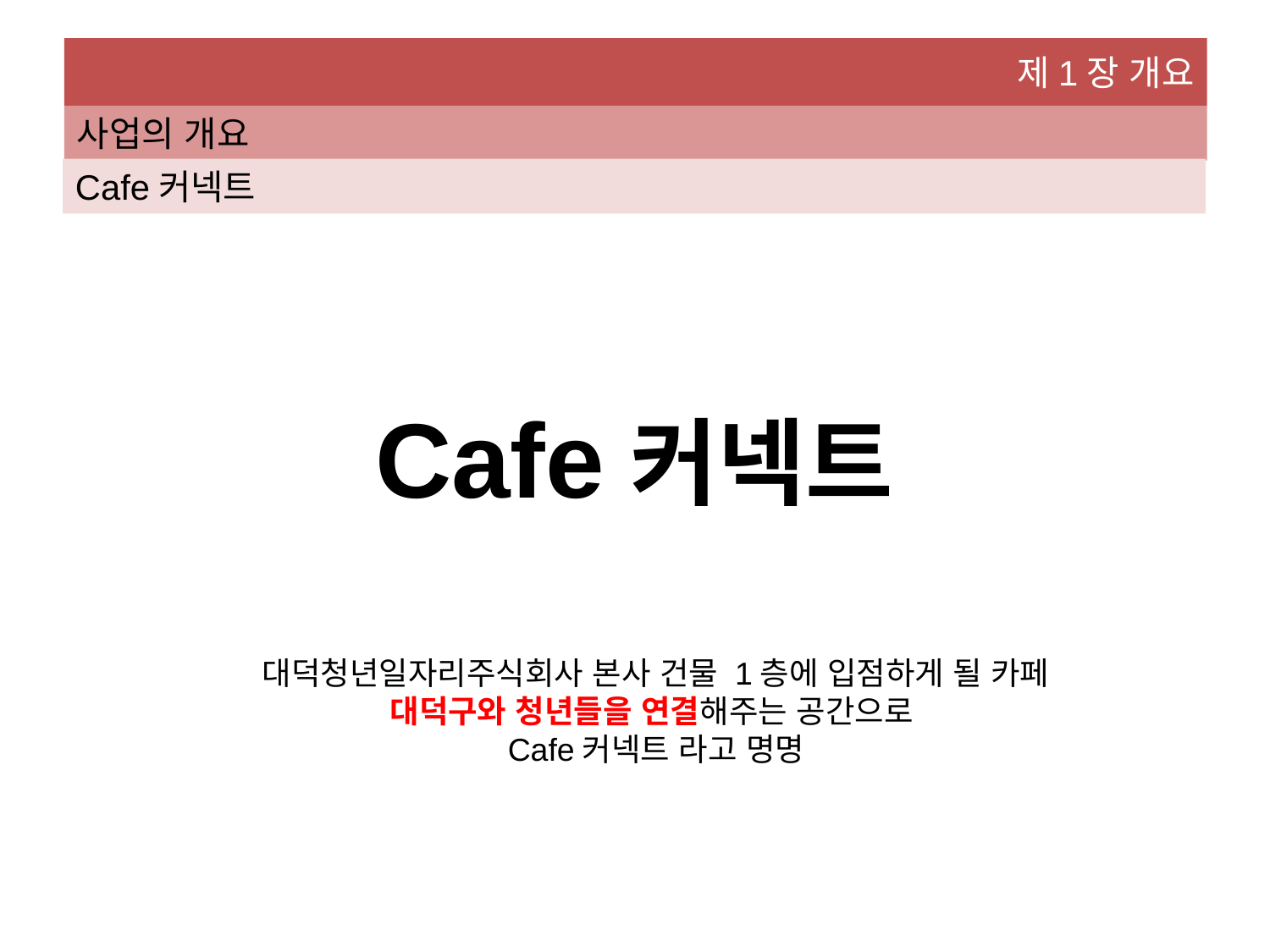

제1장 개요
사업의 개요
Cafe커넥트
Cafe커넥트
대덕청년일자리주식회사 본사 건물 1층에 입점하게 될 카페
대덕구와 청년들을 연결해주는 공간으로
Cafe커넥트 라고 명명